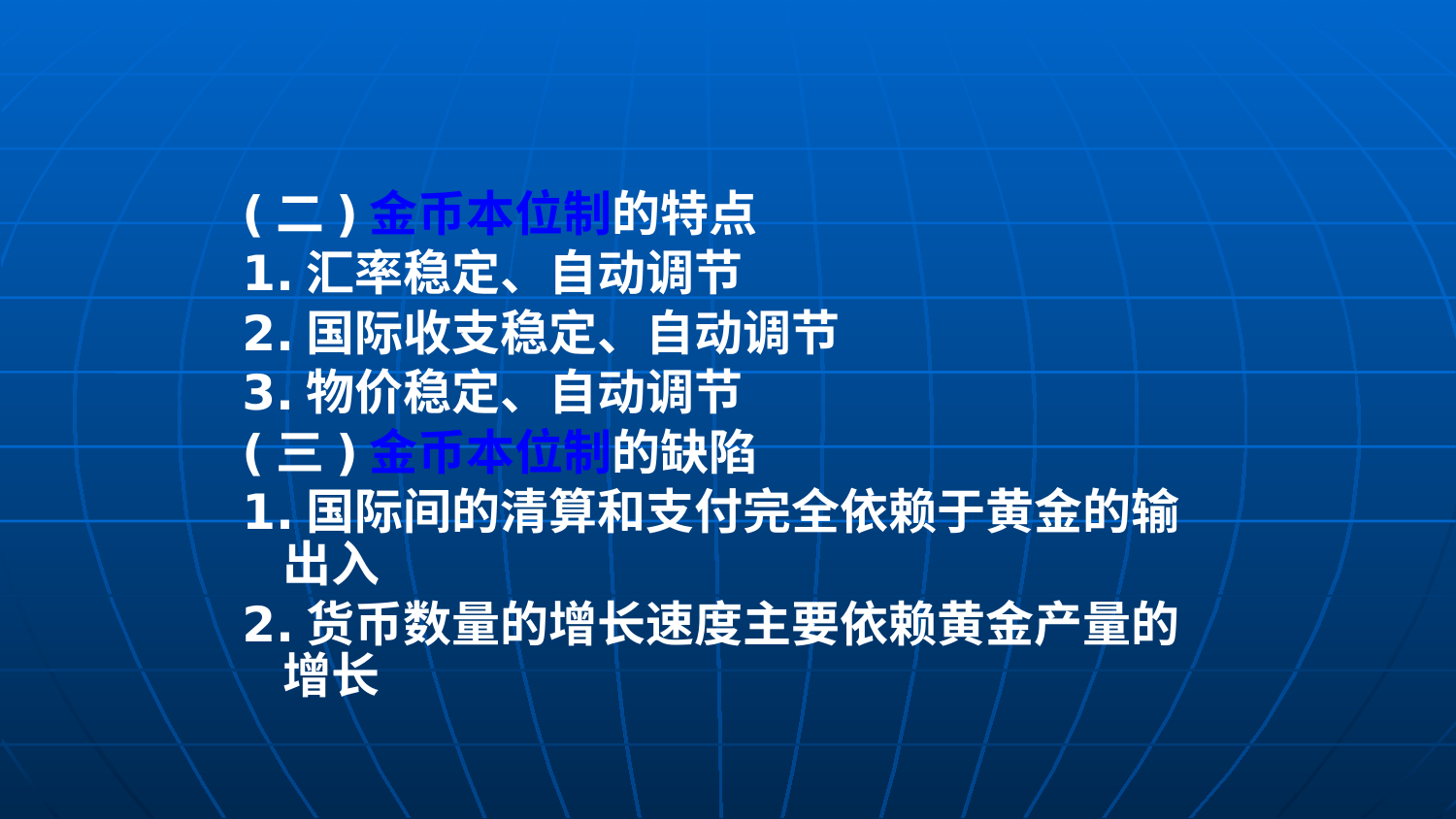

#
(二)金币本位制的特点
1.汇率稳定、自动调节
2.国际收支稳定、自动调节
3.物价稳定、自动调节
(三)金币本位制的缺陷
1.国际间的清算和支付完全依赖于黄金的输出入
2.货币数量的增长速度主要依赖黄金产量的增长